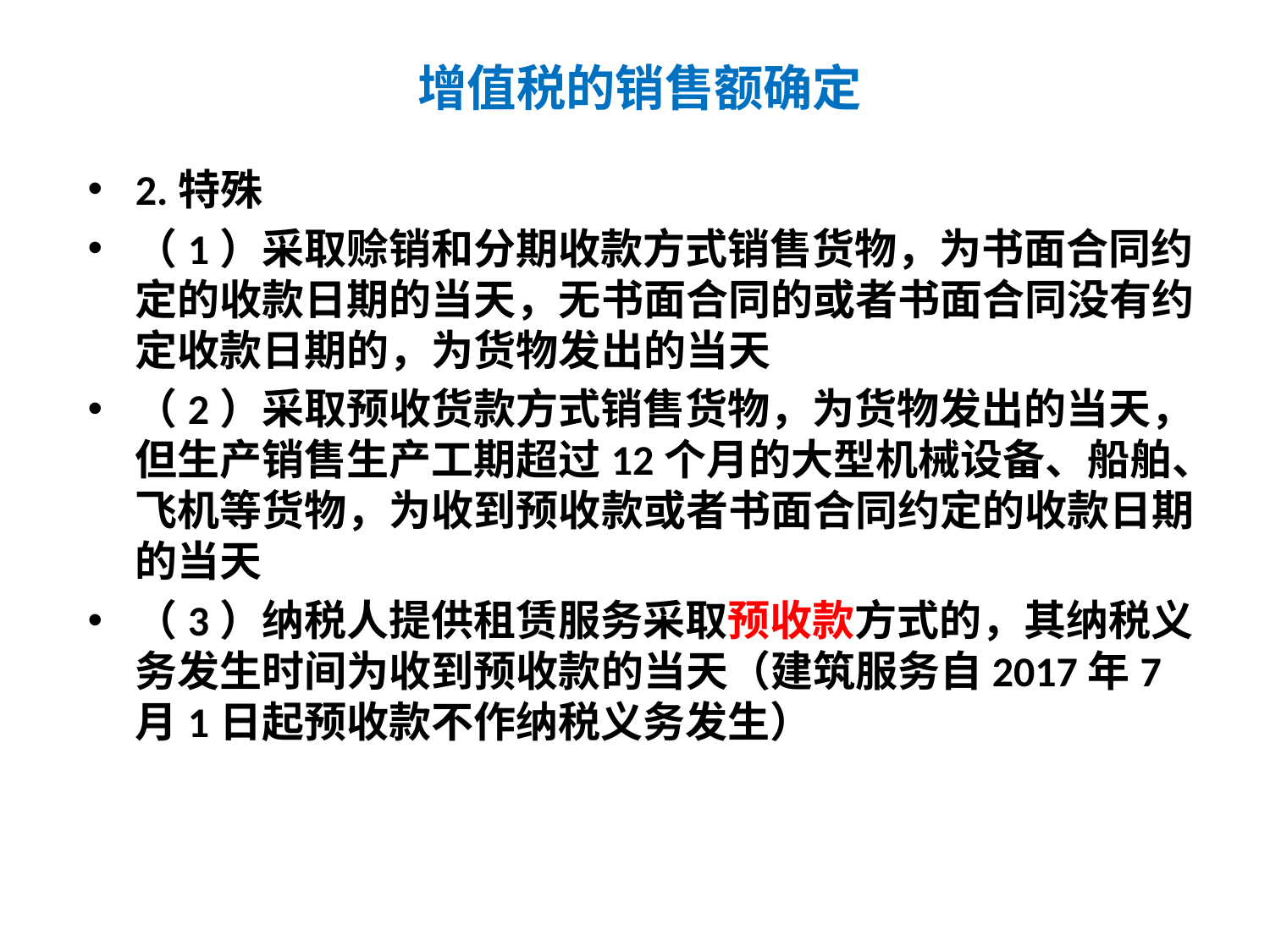

# 增值税的销售额确定
2.特殊
（1）采取赊销和分期收款方式销售货物，为书面合同约定的收款日期的当天，无书面合同的或者书面合同没有约定收款日期的，为货物发出的当天
（2）采取预收货款方式销售货物，为货物发出的当天，但生产销售生产工期超过12个月的大型机械设备、船舶、飞机等货物，为收到预收款或者书面合同约定的收款日期的当天
（3）纳税人提供租赁服务采取预收款方式的，其纳税义务发生时间为收到预收款的当天（建筑服务自2017年7月1日起预收款不作纳税义务发生）